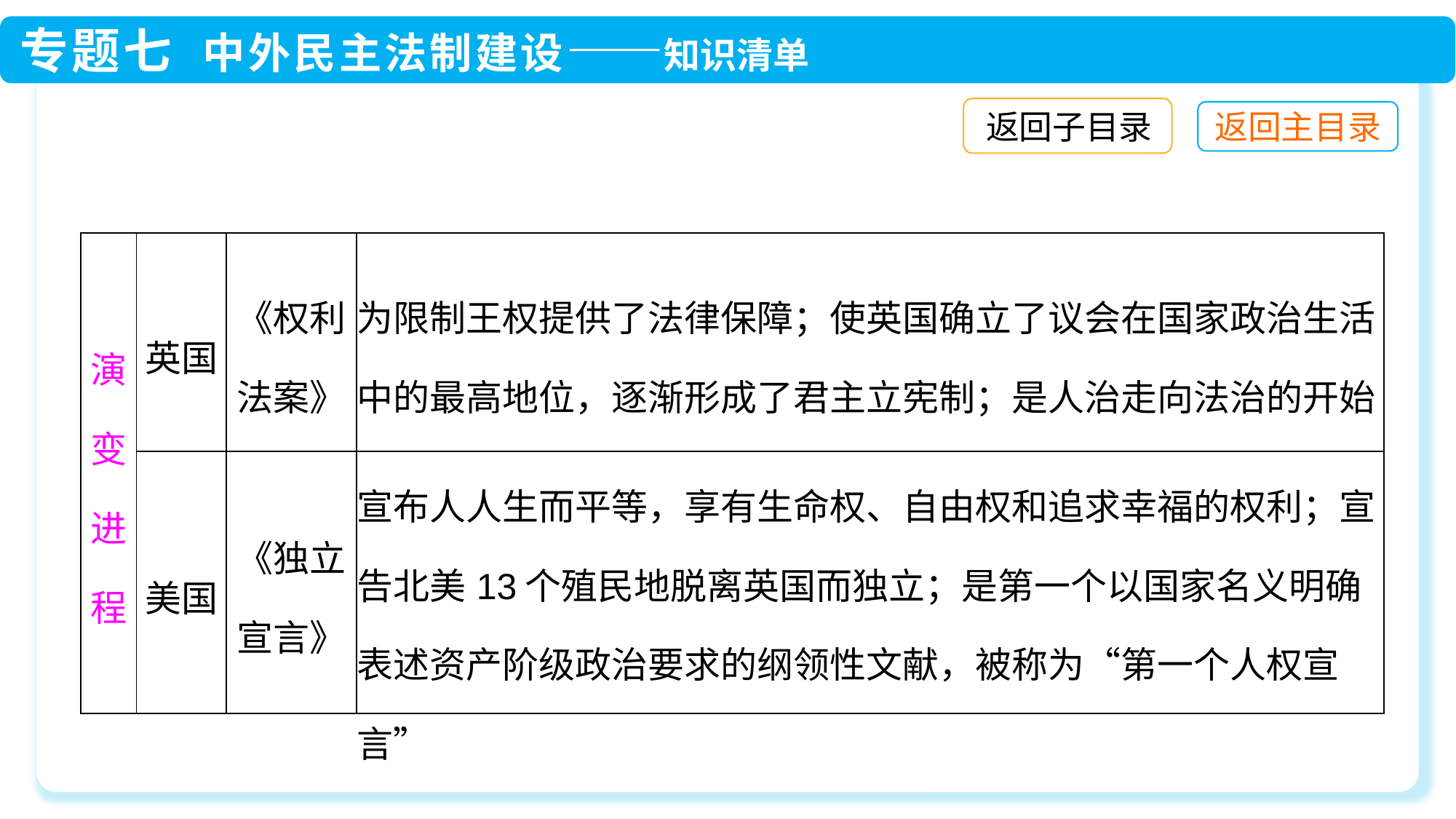

返回子目录
| 演变进程 | 英国 | 《权利法案》 | 为限制王权提供了法律保障；使英国确立了议会在国家政治生活中的最高地位，逐渐形成了君主立宪制；是人治走向法治的开始 |
| --- | --- | --- | --- |
|  | 美国 | 《独立宣言》 | 宣布人人生而平等，享有生命权、自由权和追求幸福的权利；宣告北美13个殖民地脱离英国而独立；是第一个以国家名义明确表述资产阶级政治要求的纲领性文献，被称为“第一个人权宣言” |